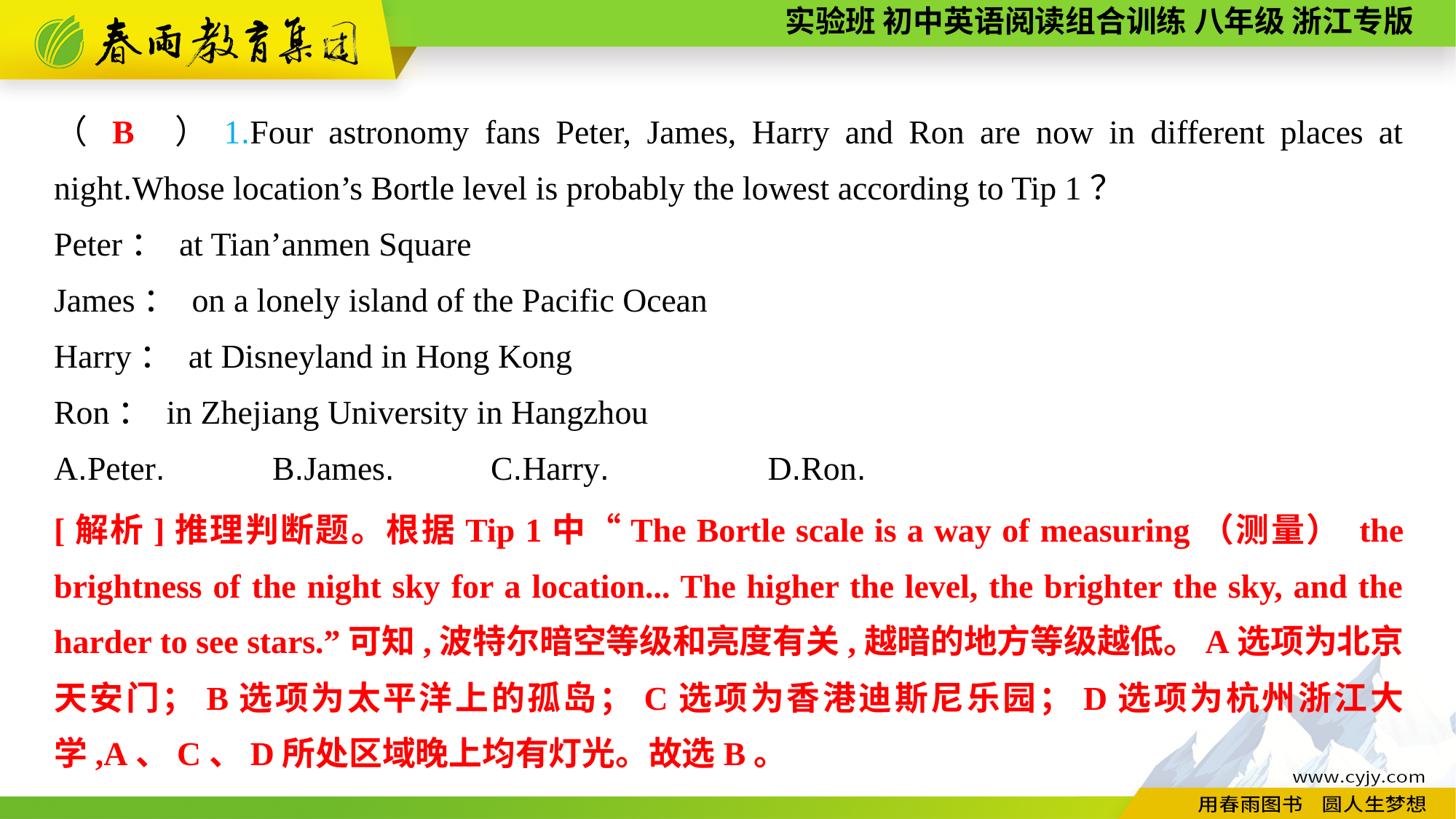

（　　）1.Four astronomy fans Peter, James, Harry and Ron are now in different places at night.Whose location’s Bortle level is probably the lowest according to Tip 1？
Peter： at Tian’anmen Square
James： on a lonely island of the Pacific Ocean
Harry： at Disneyland in Hong Kong
Ron： in Zhejiang University in Hangzhou
A.Peter.	B.James.	C.Harry.	       D.Ron.
B
[解析]推理判断题。根据Tip 1中“The Bortle scale is a way of measuring（测量） the brightness of the night sky for a location... The higher the level, the brighter the sky, and the harder to see stars.”可知,波特尔暗空等级和亮度有关,越暗的地方等级越低。A选项为北京天安门；B选项为太平洋上的孤岛；C选项为香港迪斯尼乐园；D选项为杭州浙江大学,A、C、D所处区域晚上均有灯光。故选B。